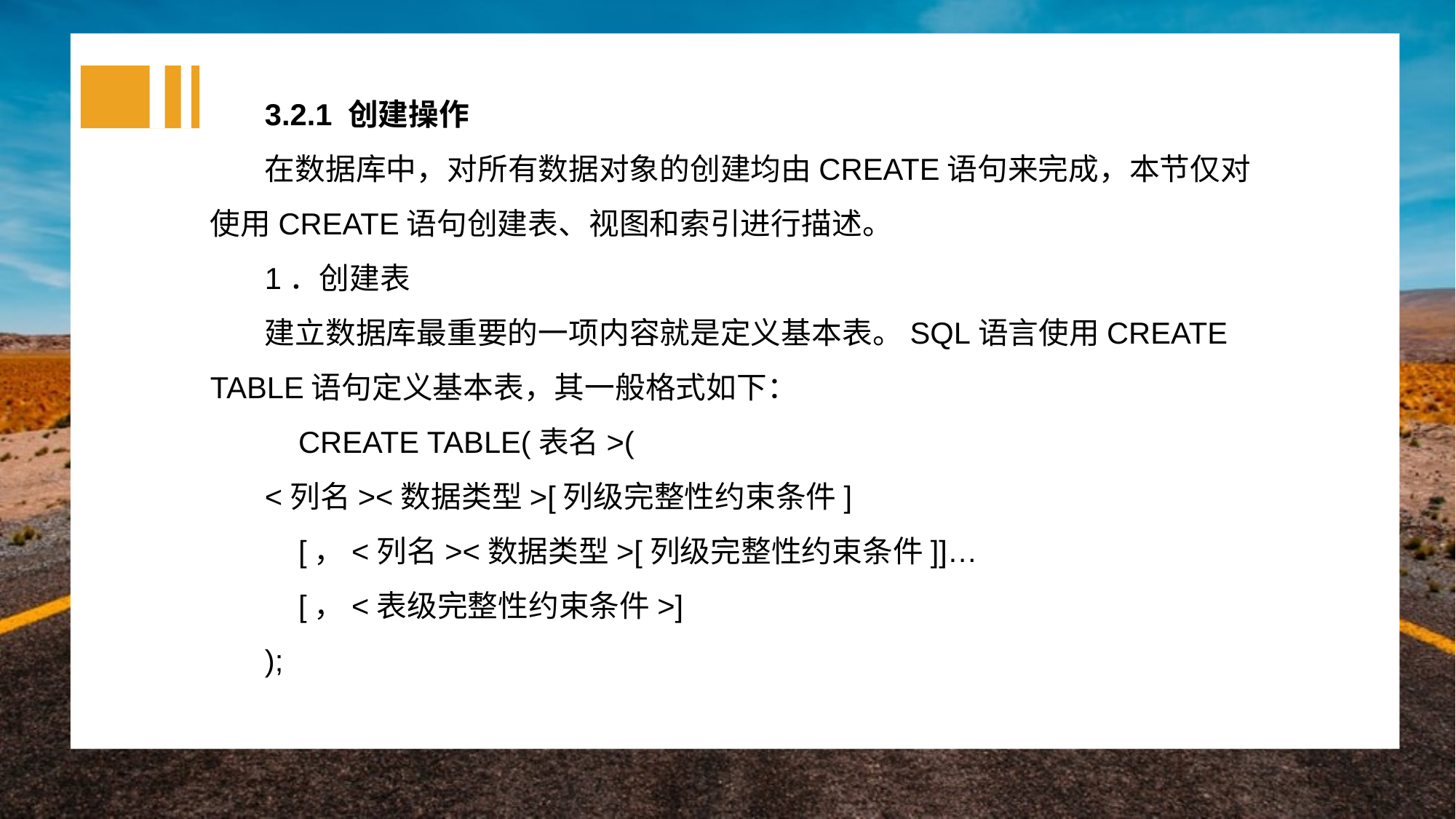

3.2.1 创建操作
在数据库中，对所有数据对象的创建均由CREATE语句来完成，本节仅对使用CREATE语句创建表、视图和索引进行描述。
1．创建表
建立数据库最重要的一项内容就是定义基本表。SQL语言使用CREATE TABLE语句定义基本表，其一般格式如下：
    CREATE TABLE(表名>(
<列名><数据类型>[列级完整性约束条件]
    [，<列名><数据类型>[列级完整性约束条件]]…
    [，<表级完整性约束条件>]
);